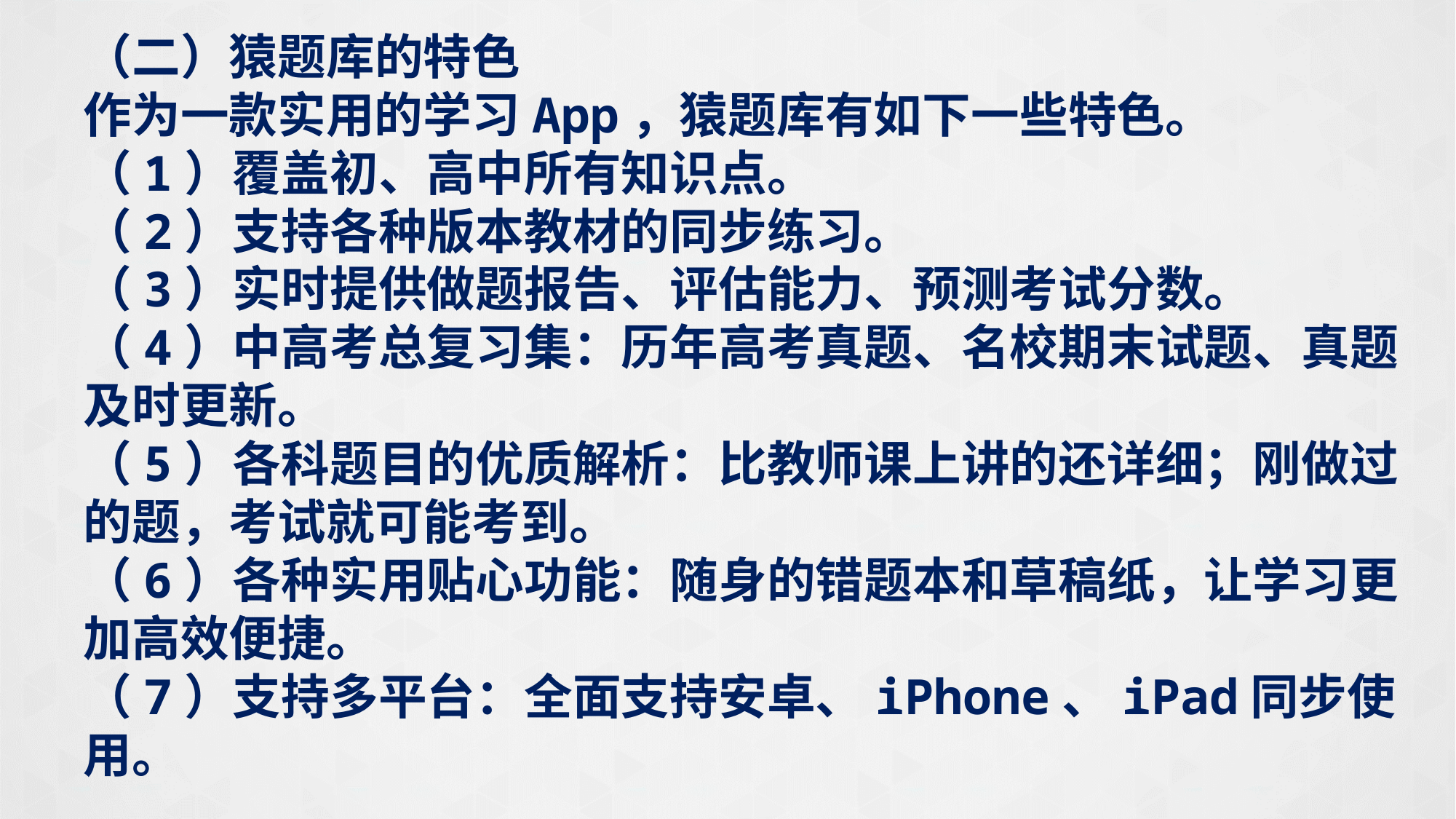

（二）猿题库的特色
作为一款实用的学习App，猿题库有如下一些特色。
（1）覆盖初、高中所有知识点。
（2）支持各种版本教材的同步练习。
（3）实时提供做题报告、评估能力、预测考试分数。
（4）中高考总复习集：历年高考真题、名校期末试题、真题及时更新。
（5）各科题目的优质解析：比教师课上讲的还详细；刚做过的题，考试就可能考到。
（6）各种实用贴心功能：随身的错题本和草稿纸，让学习更加高效便捷。
（7）支持多平台：全面支持安卓、iPhone、iPad同步使用。